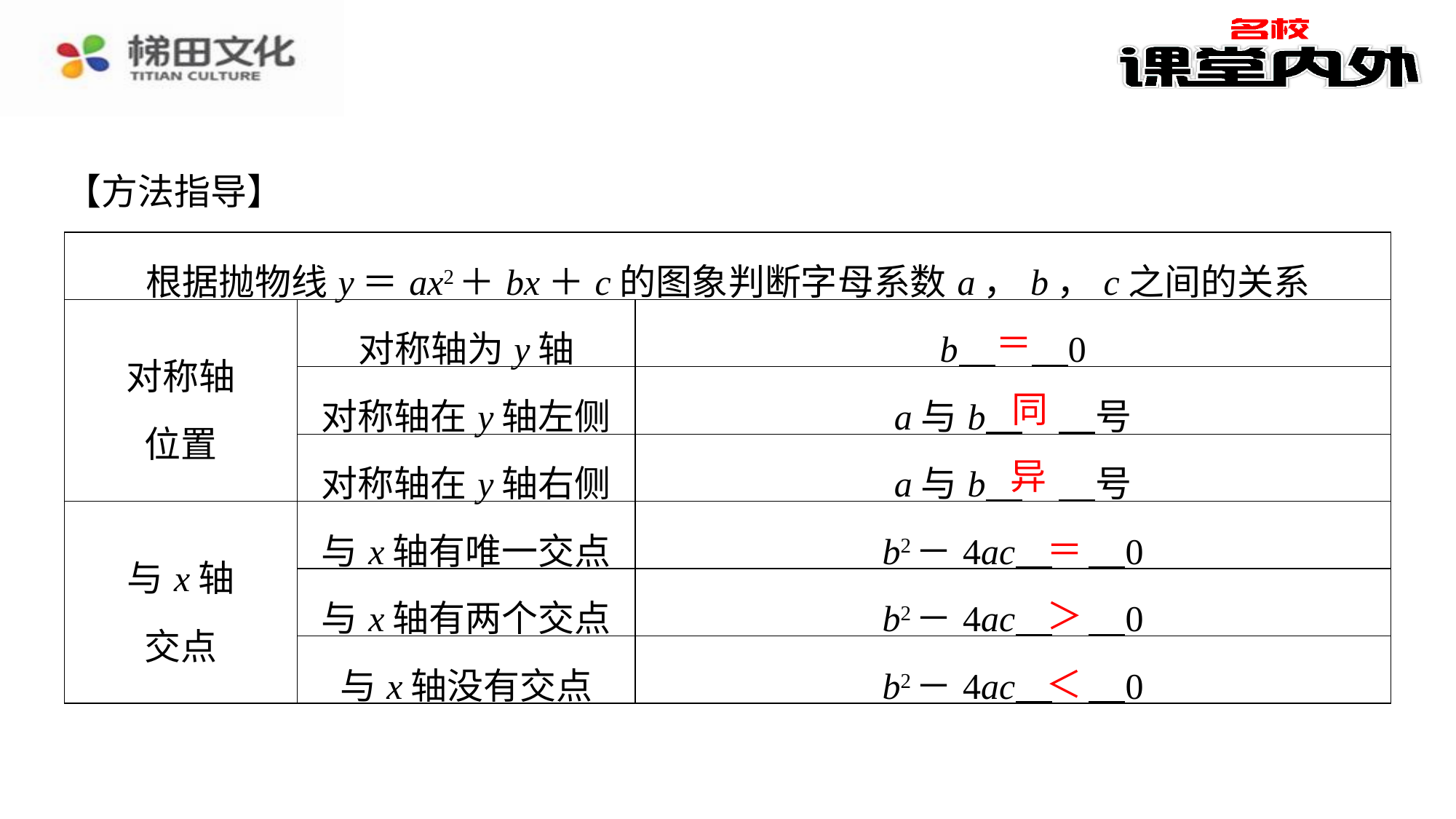

【方法指导】
| 根据抛物线y＝ax2＋bx＋c的图象判断字母系数a，b，c之间的关系 |  |  |
| --- | --- | --- |
| 对称轴 位置 | 对称轴为y轴 | b 　＝　⁠0 |
|  | 对称轴在y轴左侧 | a与b 　同　⁠号 |
|  | 对称轴在y轴右侧 | a与b 　异　⁠号 |
| 与x轴 交点 | 与x轴有唯一交点 | b2－4ac 　＝　⁠0 |
|  | 与x轴有两个交点 | b2－4ac 　＞　⁠0 |
|  | 与x轴没有交点 | b2－4ac 　＜　⁠0 |
＝
同
异
＝
＞
＜